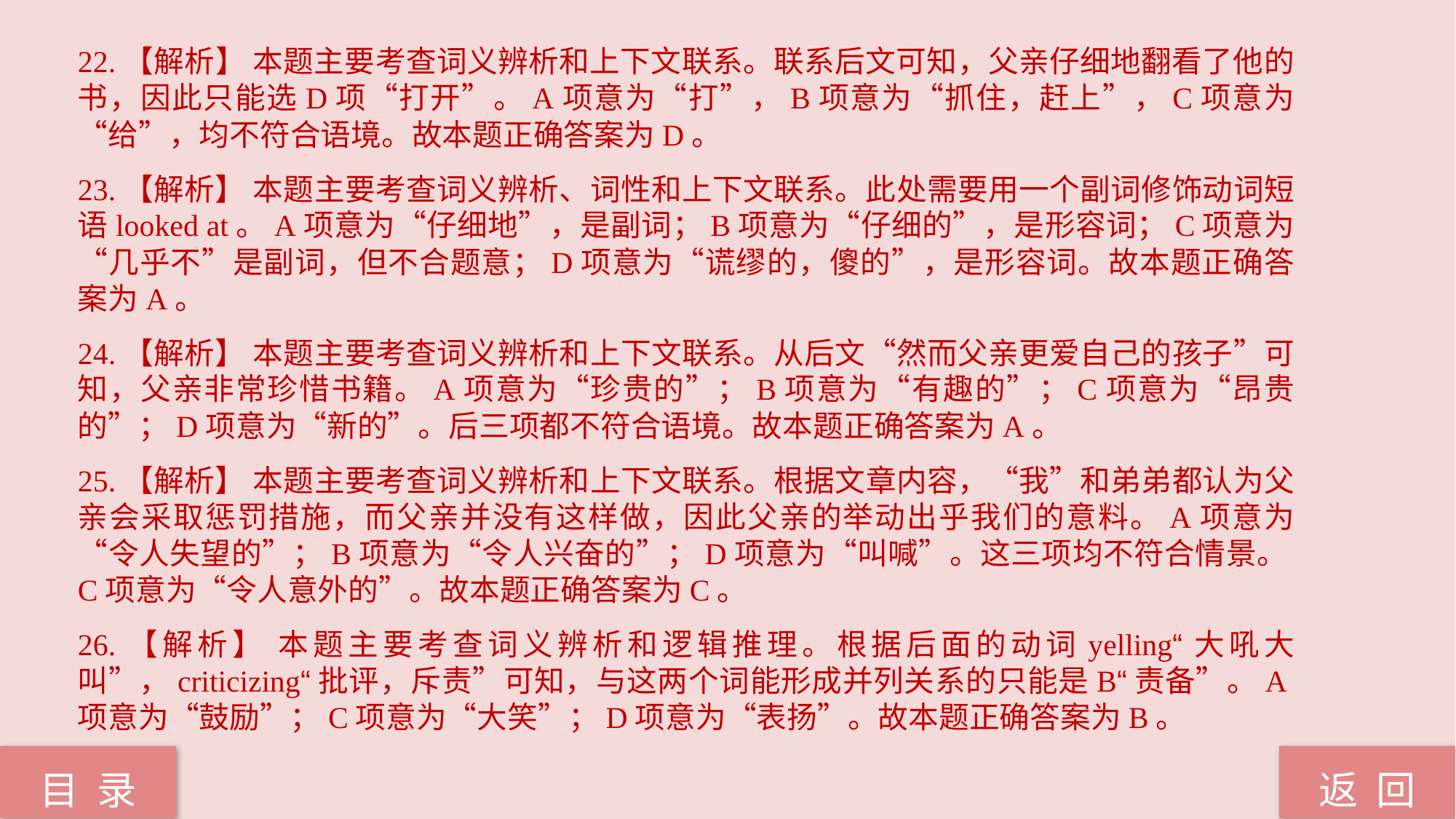

22.【解析】 本题主要考查词义辨析和上下文联系。联系后文可知，父亲仔细地翻看了他的书，因此只能选D项“打开”。A项意为“打”，B项意为“抓住，赶上”，C项意为“给”，均不符合语境。故本题正确答案为D。
23.【解析】 本题主要考查词义辨析、词性和上下文联系。此处需要用一个副词修饰动词短语looked at。A项意为“仔细地”，是副词；B项意为“仔细的”，是形容词；C项意为“几乎不”是副词，但不合题意；D项意为“谎缪的，傻的”，是形容词。故本题正确答案为A。
24.【解析】 本题主要考查词义辨析和上下文联系。从后文“然而父亲更爱自己的孩子”可知，父亲非常珍惜书籍。A项意为“珍贵的”；B项意为“有趣的”；C项意为“昂贵的”；D项意为“新的”。后三项都不符合语境。故本题正确答案为A。
25.【解析】 本题主要考查词义辨析和上下文联系。根据文章内容，“我”和弟弟都认为父亲会采取惩罚措施，而父亲并没有这样做，因此父亲的举动出乎我们的意料。A项意为“令人失望的”；B项意为“令人兴奋的”；D项意为“叫喊”。这三项均不符合情景。C项意为“令人意外的”。故本题正确答案为C。
26.【解析】 本题主要考查词义辨析和逻辑推理。根据后面的动词yelling“大吼大叫”，criticizing“批评，斥责”可知，与这两个词能形成并列关系的只能是B“责备”。A项意为“鼓励”；C项意为“大笑”；D项意为“表扬”。故本题正确答案为B。
返  回